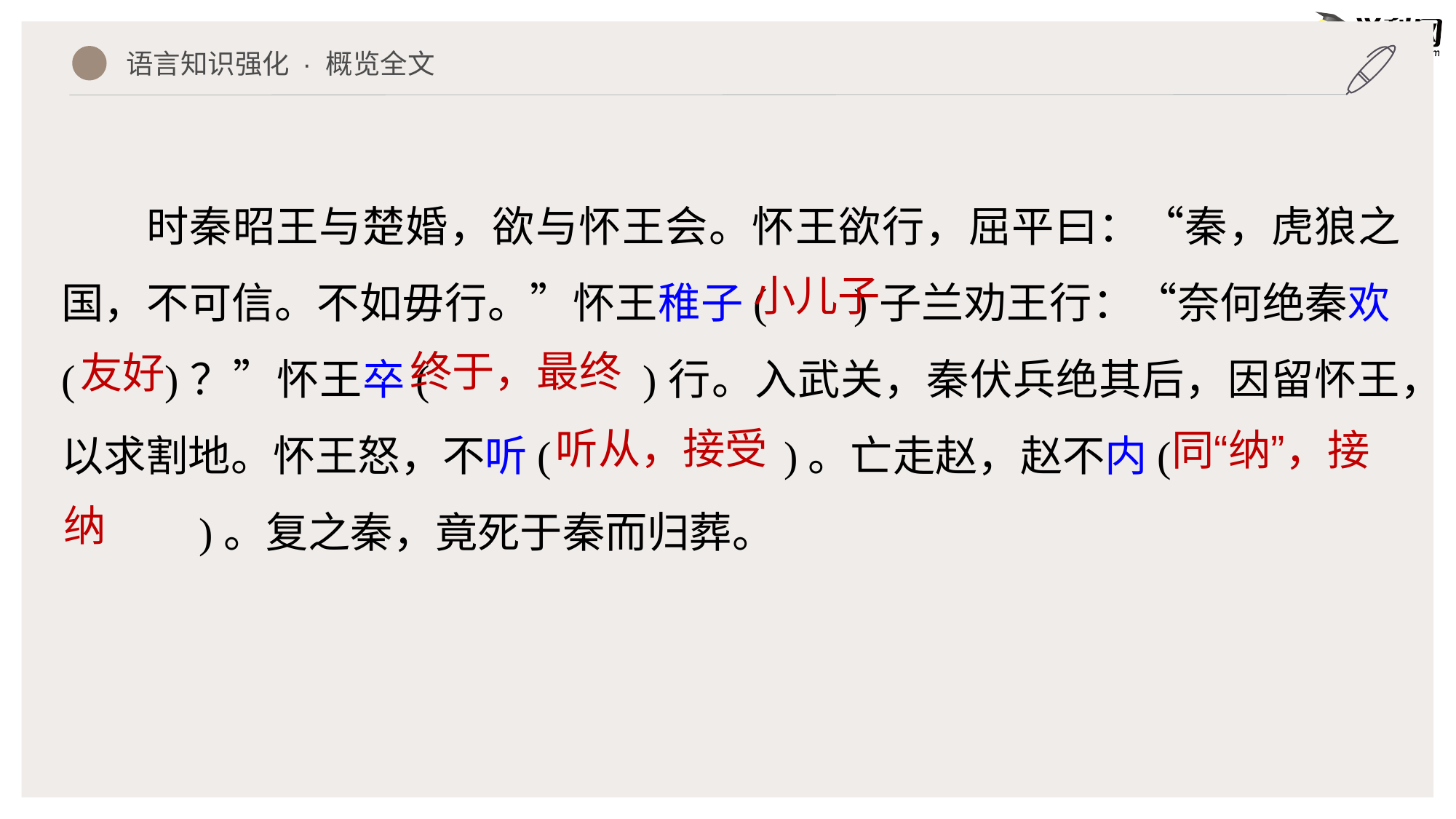

语言知识强化 · 概览全文

时秦昭王与楚婚，欲与怀王会。怀王欲行，屈平曰：“秦，虎狼之国，不可信。不如毋行。”怀王稚子(        )子兰劝王行：“奈何绝秦欢(        )？”怀王卒(                   )行。入武关，秦伏兵绝其后，因留怀王，以求割地。怀王怒，不听(                      )。亡走赵，赵不内(
     )。复之秦，竟死于秦而归葬。
小儿子
终于，最终
友好
听从，接受
同“纳”，接
纳